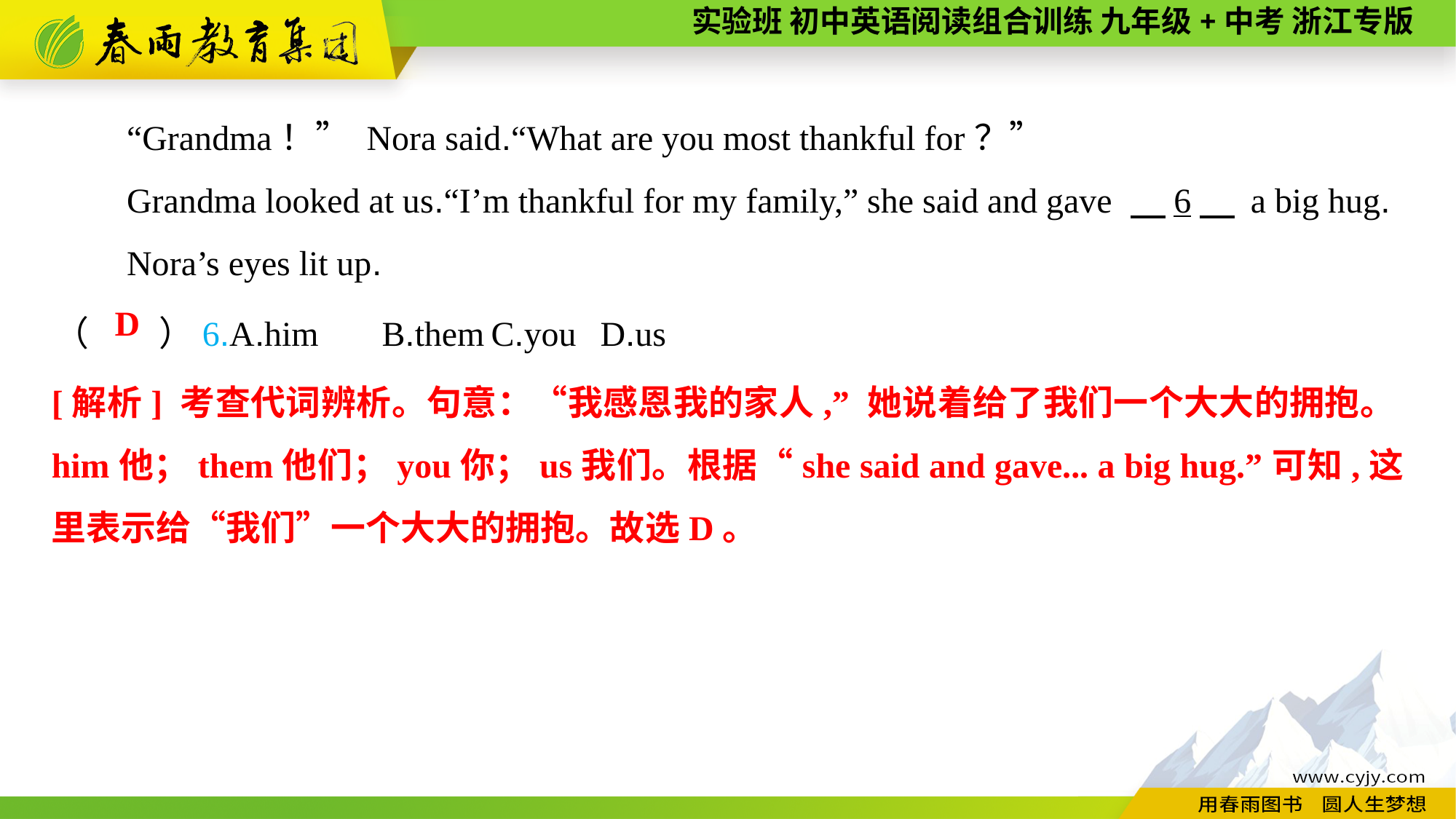

“Grandma！” Nora said.“What are you most thankful for？”
Grandma looked at us.“I’m thankful for my family,” she said and gave 　6　 a big hug.
Nora’s eyes lit up.
（　　）6.A.him	B.them	C.you	D.us
D
[解析] 考查代词辨析。句意：“我感恩我的家人,” 她说着给了我们一个大大的拥抱。him他；them他们；you你；us我们。根据“she said and gave... a big hug.”可知,这里表示给“我们”一个大大的拥抱。故选D。